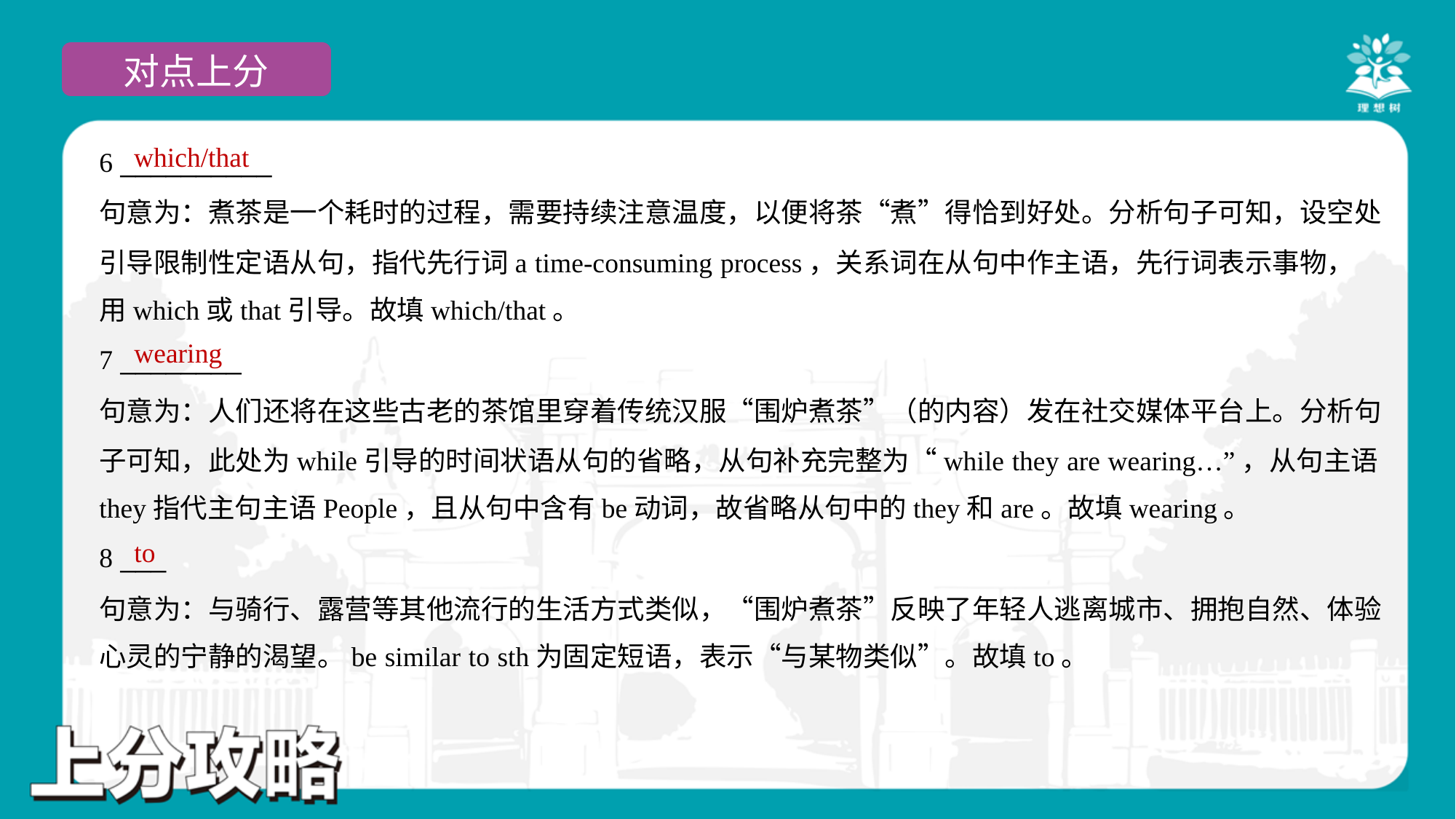

which/that
6 __________
句意为：煮茶是一个耗时的过程，需要持续注意温度，以便将茶“煮”得恰到好处。分析句子可知，设空处
引导限制性定语从句，指代先行词a time-consuming process，关系词在从句中作主语，先行词表示事物，
用which或that引导。故填which/that。
wearing
7 ________
句意为：人们还将在这些古老的茶馆里穿着传统汉服“围炉煮茶”（的内容）发在社交媒体平台上。分析句
子可知，此处为while引导的时间状语从句的省略，从句补充完整为“while they are wearing…”，从句主语
they指代主句主语People，且从句中含有be动词，故省略从句中的they和are。故填wearing。
to
8 ___
句意为：与骑行、露营等其他流行的生活方式类似，“围炉煮茶”反映了年轻人逃离城市、拥抱自然、体验
心灵的宁静的渴望。be similar to sth为固定短语，表示“与某物类似”。故填to。